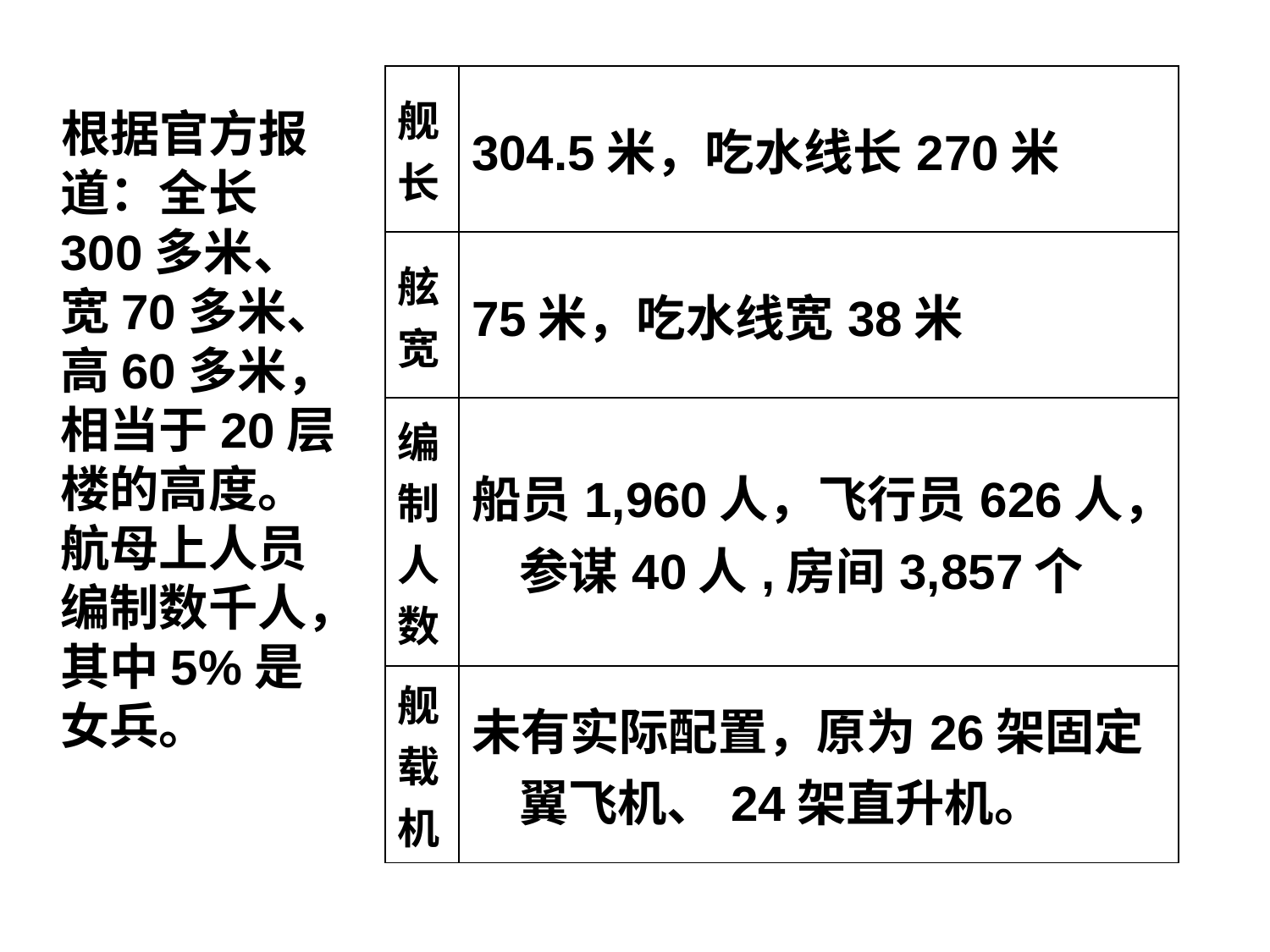

| 舰 长 | 304.5米，吃水线长270米 |
| --- | --- |
| 舷 宽 | 75米，吃水线宽38米 |
| 编 制 人 数 | 船员1,960人，飞行员626人，参谋40人,房间3,857个 |
| 舰 载 机 | 未有实际配置，原为26架固定翼飞机、24架直升机。 |
    根据官方报道：全长300多米、宽70多米、高60多米，相当于20层楼的高度。航母上人员编制数千人，其中5%是女兵。